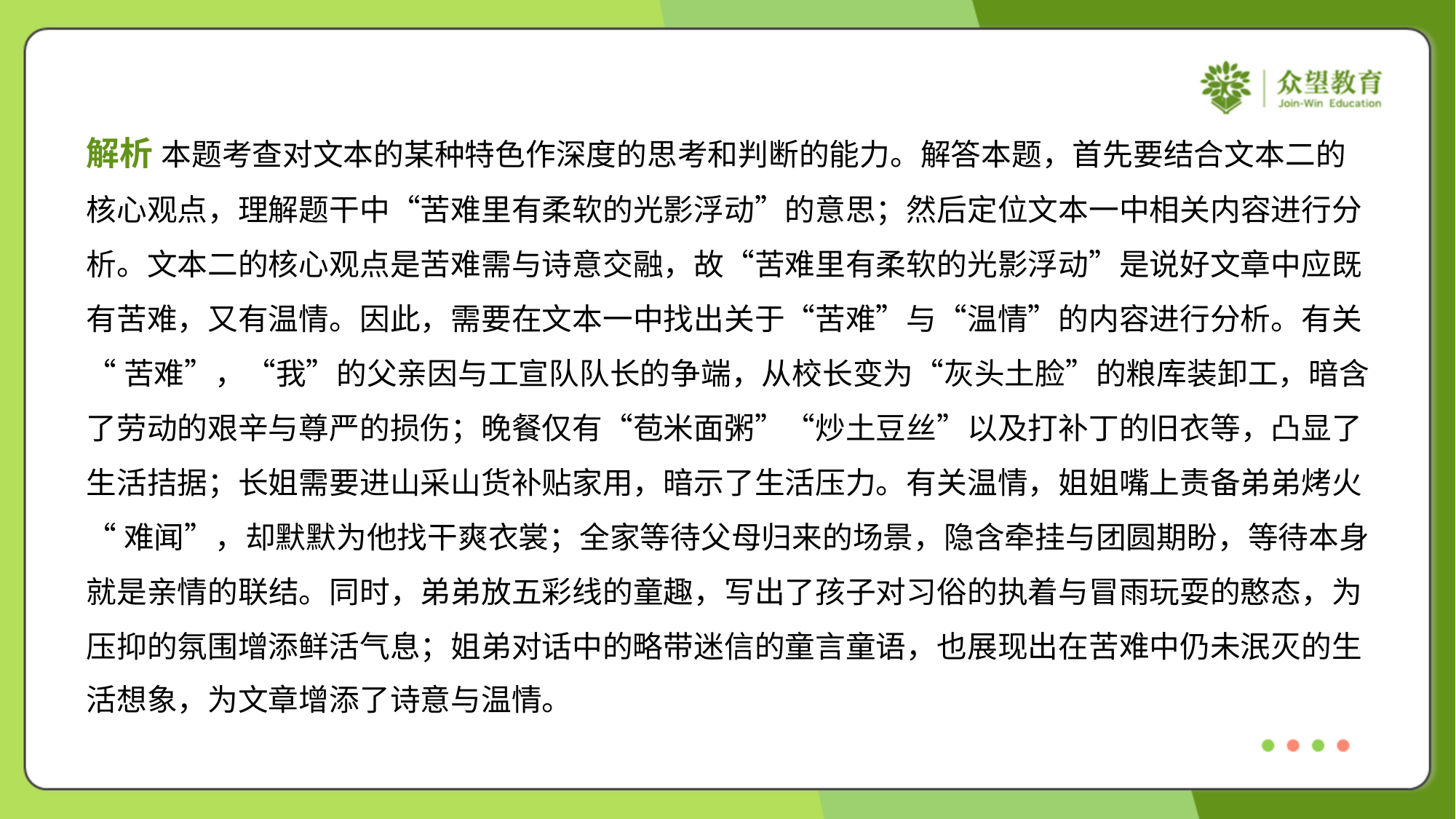

解析 本题考查对文本的某种特色作深度的思考和判断的能力。解答本题，首先要结合文本二的
核心观点，理解题干中“苦难里有柔软的光影浮动”的意思；然后定位文本一中相关内容进行分
析。文本二的核心观点是苦难需与诗意交融，故“苦难里有柔软的光影浮动”是说好文章中应既
有苦难，又有温情。因此，需要在文本一中找出关于“苦难”与“温情”的内容进行分析。有关
“苦难”，“我”的父亲因与工宣队队长的争端，从校长变为“灰头土脸”的粮库装卸工，暗含
了劳动的艰辛与尊严的损伤；晚餐仅有“苞米面粥”“炒土豆丝”以及打补丁的旧衣等，凸显了
生活拮据；长姐需要进山采山货补贴家用，暗示了生活压力。有关温情，姐姐嘴上责备弟弟烤火
“难闻”，却默默为他找干爽衣裳；全家等待父母归来的场景，隐含牵挂与团圆期盼，等待本身
就是亲情的联结。同时，弟弟放五彩线的童趣，写出了孩子对习俗的执着与冒雨玩耍的憨态，为
压抑的氛围增添鲜活气息；姐弟对话中的略带迷信的童言童语，也展现出在苦难中仍未泯灭的生
活想象，为文章增添了诗意与温情。